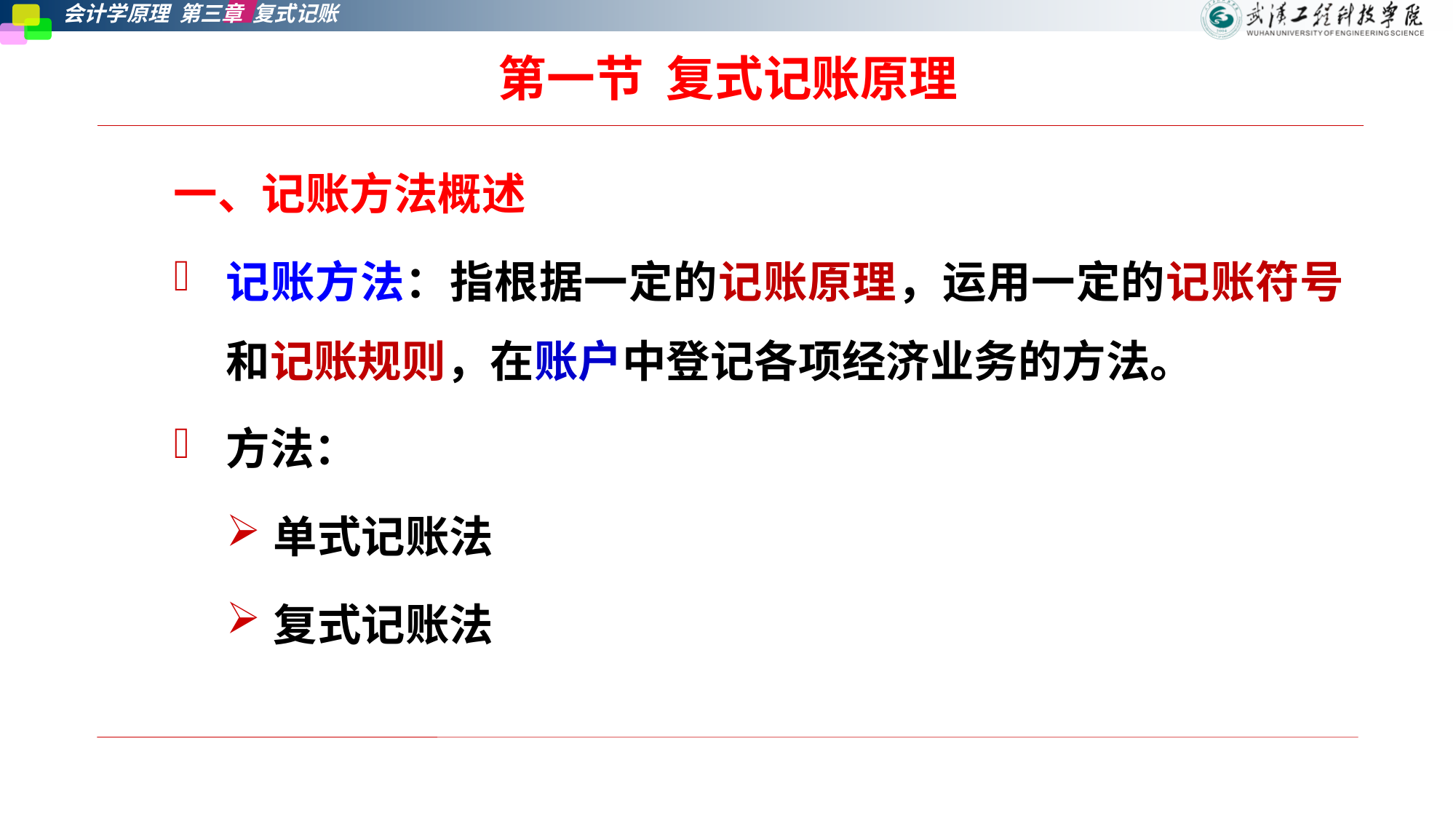

# 第一节  复式记账原理
一、记账方法概述
记账方法：指根据一定的记账原理，运用一定的记账符号和记账规则，在账户中登记各项经济业务的方法。
方法：
单式记账法
复式记账法